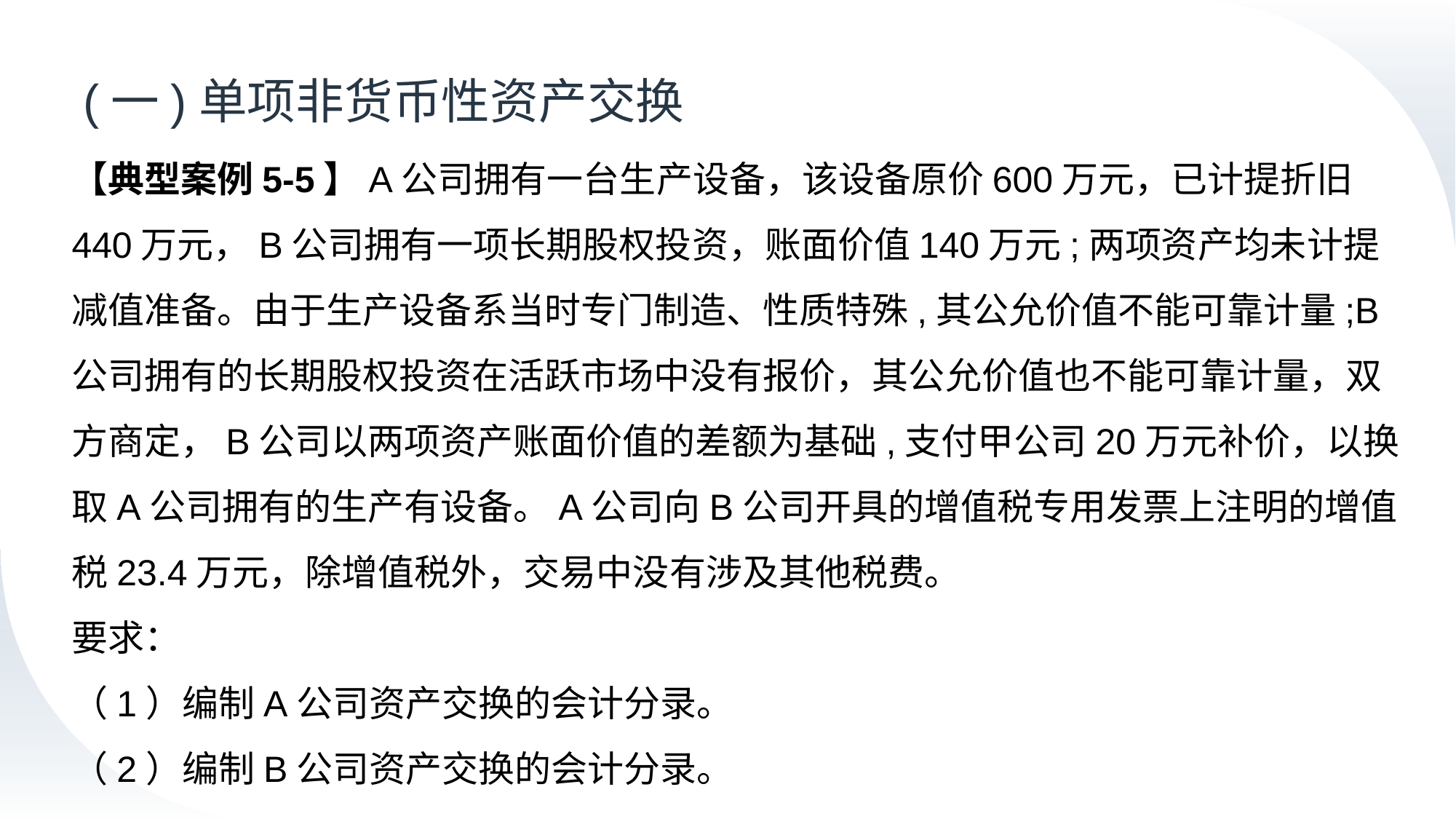

# (一)单项非货币性资产交换
【典型案例5-5】A公司拥有一台生产设备，该设备原价600万元，已计提折旧440万元，B公司拥有一项长期股权投资，账面价值140万元;两项资产均未计提减值准备。由于生产设备系当时专门制造、性质特殊,其公允价值不能可靠计量;B公司拥有的长期股权投资在活跃市场中没有报价，其公允价值也不能可靠计量，双方商定，B公司以两项资产账面价值的差额为基础,支付甲公司20万元补价，以换取A公司拥有的生产有设备。A公司向B公司开具的增值税专用发票上注明的增值税23.4万元，除增值税外，交易中没有涉及其他税费。
要求：
（1）编制A公司资产交换的会计分录。
（2）编制B公司资产交换的会计分录。